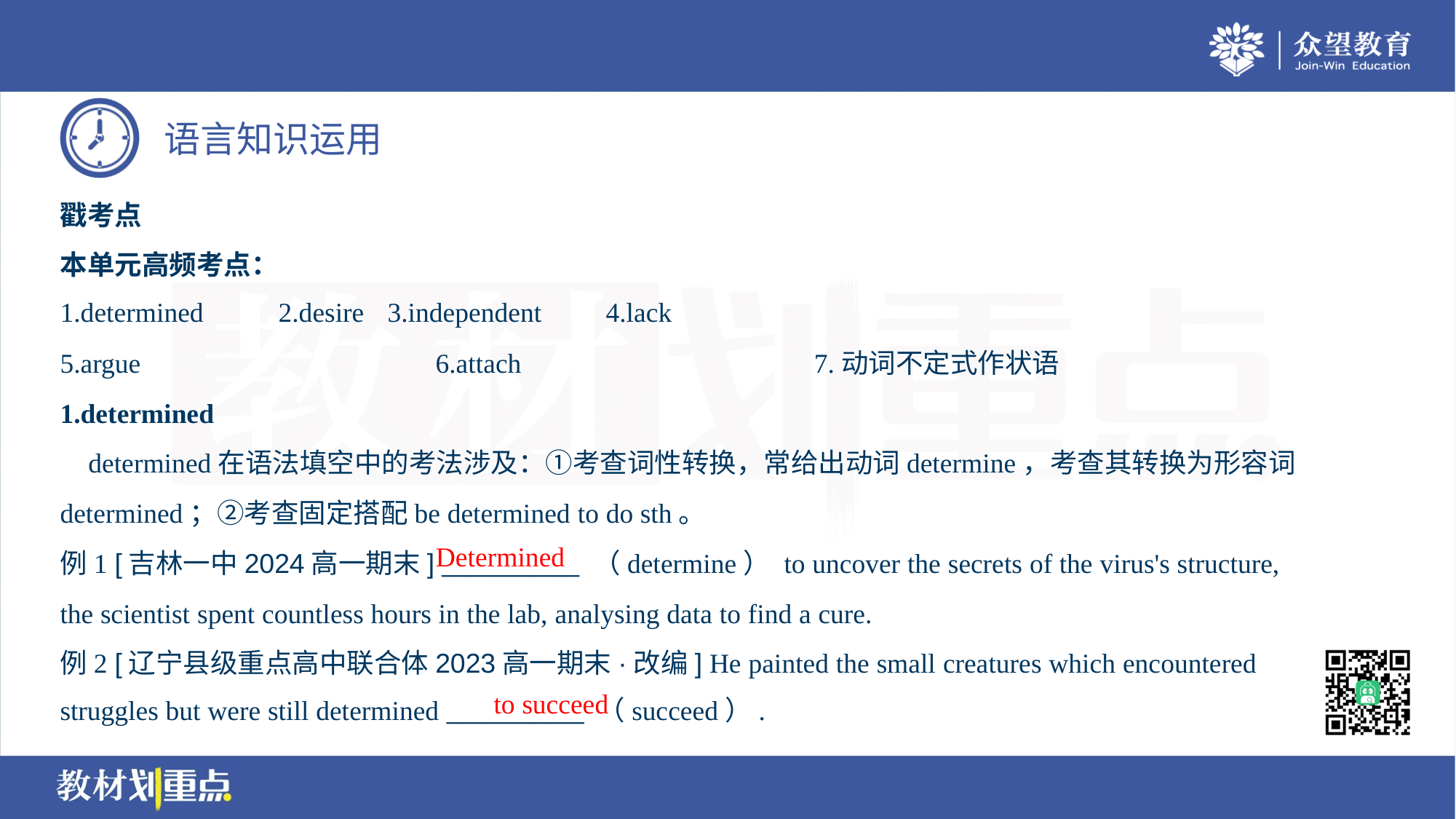

戳考点
本单元高频考点：
1.determined	2.desire	3.independent	4.lack
5.argue	6.attach	7.动词不定式作状语
1.determined
    determined在语法填空中的考法涉及：①考查词性转换，常给出动词determine，考查其转换为形容词
determined；②考查固定搭配be determined to do sth。
例1 [吉林一中2024高一期末] ___________ （determine） to uncover the secrets of the virus's structure,
the scientist spent countless hours in the lab, analysing data to find a cure.
例2 [辽宁县级重点高中联合体2023高一期末·改编] He painted the small creatures which encountered
struggles but were still determined ___________ （succeed）.
Determined
to succeed